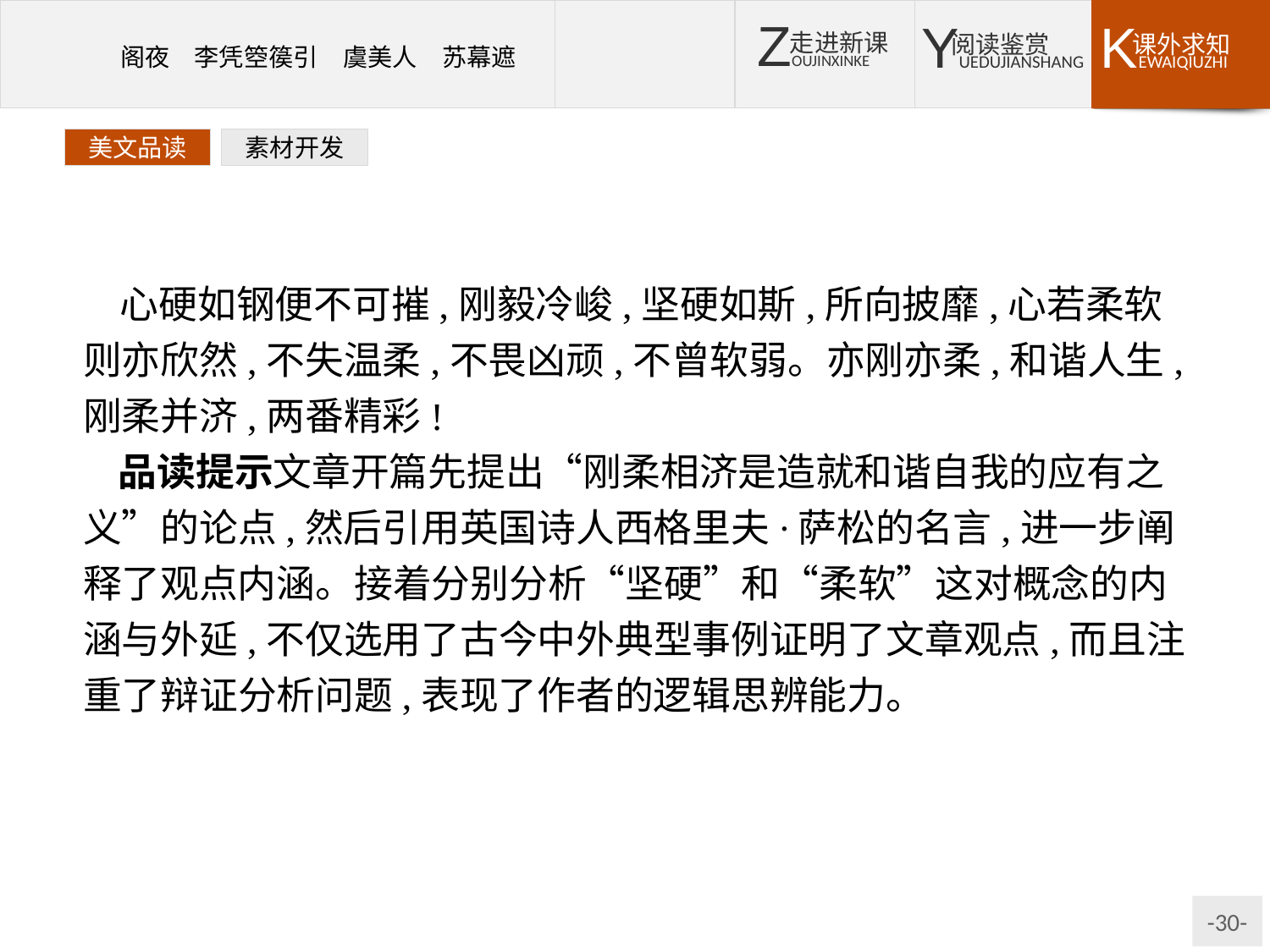

美文品读
素材开发
心硬如钢便不可摧,刚毅冷峻,坚硬如斯,所向披靡,心若柔软则亦欣然,不失温柔,不畏凶顽,不曾软弱。亦刚亦柔,和谐人生,刚柔并济,两番精彩!
品读提示文章开篇先提出“刚柔相济是造就和谐自我的应有之义”的论点,然后引用英国诗人西格里夫·萨松的名言,进一步阐释了观点内涵。接着分别分析“坚硬”和“柔软”这对概念的内涵与外延,不仅选用了古今中外典型事例证明了文章观点,而且注重了辩证分析问题,表现了作者的逻辑思辨能力。